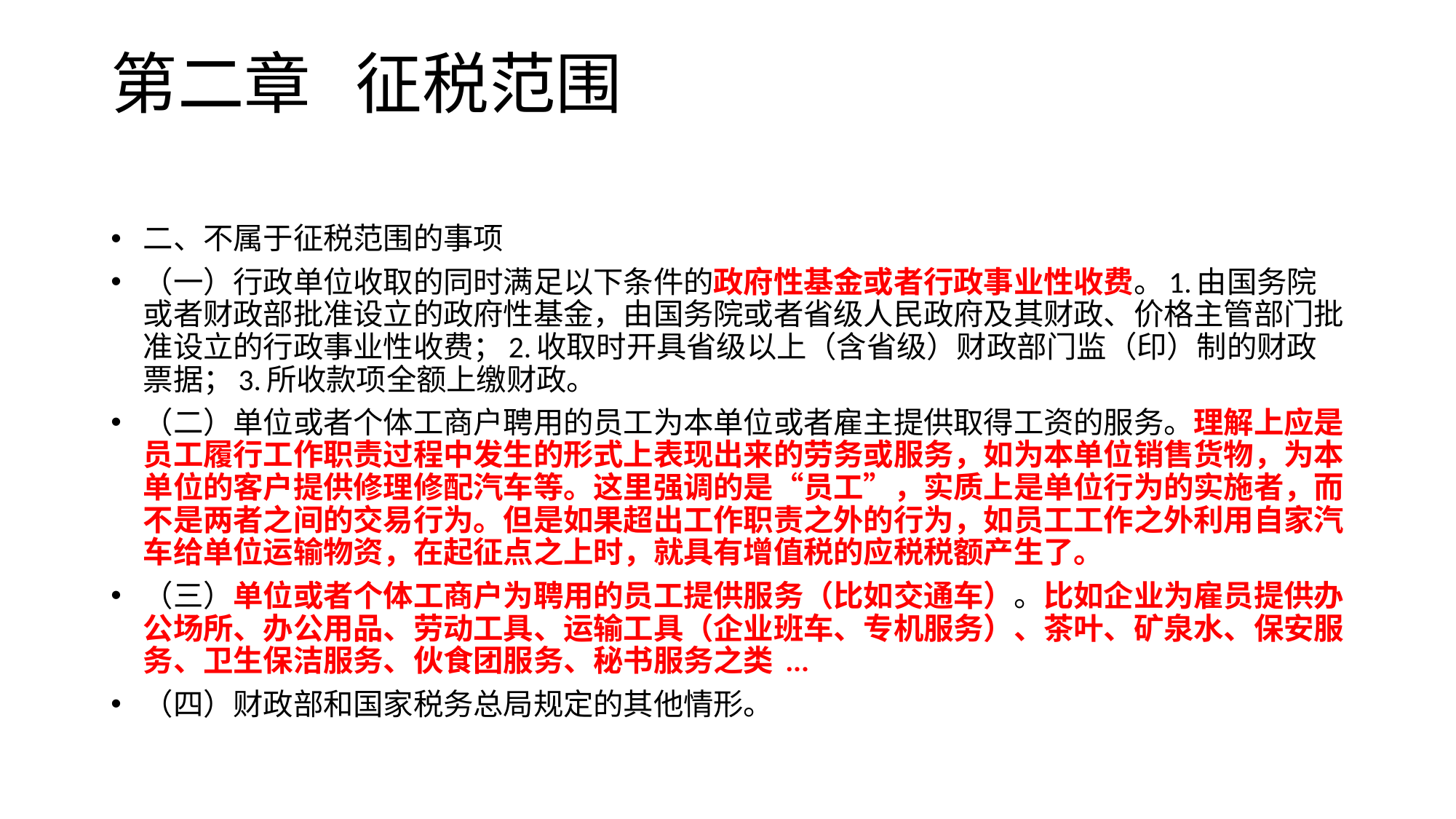

# 第二章   征税范围

二、不属于征税范围的事项
（一）行政单位收取的同时满足以下条件的政府性基金或者行政事业性收费。1.由国务院或者财政部批准设立的政府性基金，由国务院或者省级人民政府及其财政、价格主管部门批准设立的行政事业性收费；2.收取时开具省级以上（含省级）财政部门监（印）制的财政票据；3.所收款项全额上缴财政。
（二）单位或者个体工商户聘用的员工为本单位或者雇主提供取得工资的服务。理解上应是员工履行工作职责过程中发生的形式上表现出来的劳务或服务，如为本单位销售货物，为本单位的客户提供修理修配汽车等。这里强调的是“员工”，实质上是单位行为的实施者，而不是两者之间的交易行为。但是如果超出工作职责之外的行为，如员工工作之外利用自家汽车给单位运输物资，在起征点之上时，就具有增值税的应税税额产生了。
（三）单位或者个体工商户为聘用的员工提供服务（比如交通车）。比如企业为雇员提供办公场所、办公用品、劳动工具、运输工具（企业班车、专机服务）、茶叶、矿泉水、保安服务、卫生保洁服务、伙食团服务、秘书服务之类 ...
（四）财政部和国家税务总局规定的其他情形。